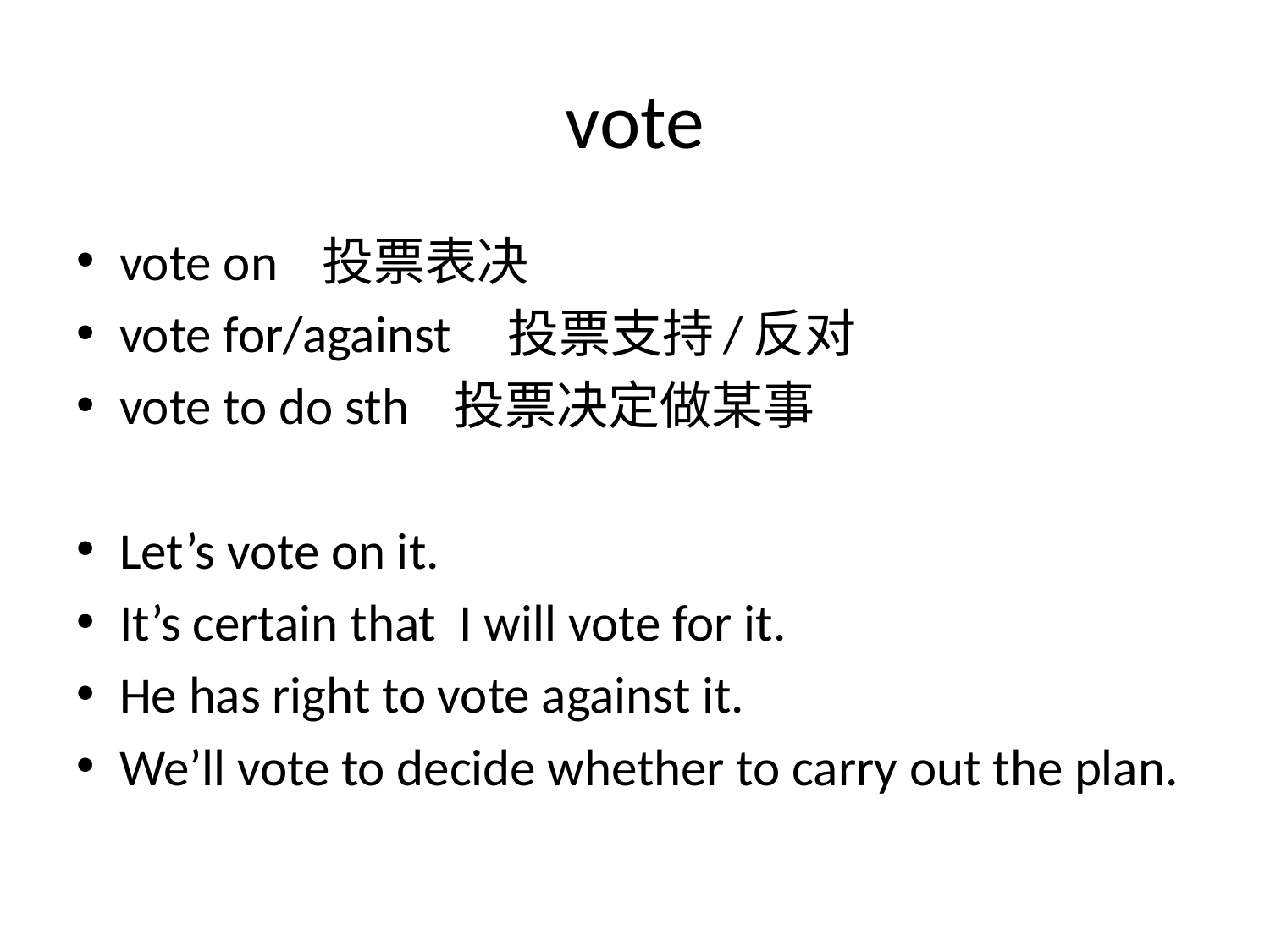

# vote
vote on   投票表决
vote for/against    投票支持/反对
vote to do sth   投票决定做某事

Let’s vote on it.
It’s certain that  I will vote for it.
He has right to vote against it.
We’ll vote to decide whether to carry out the plan.